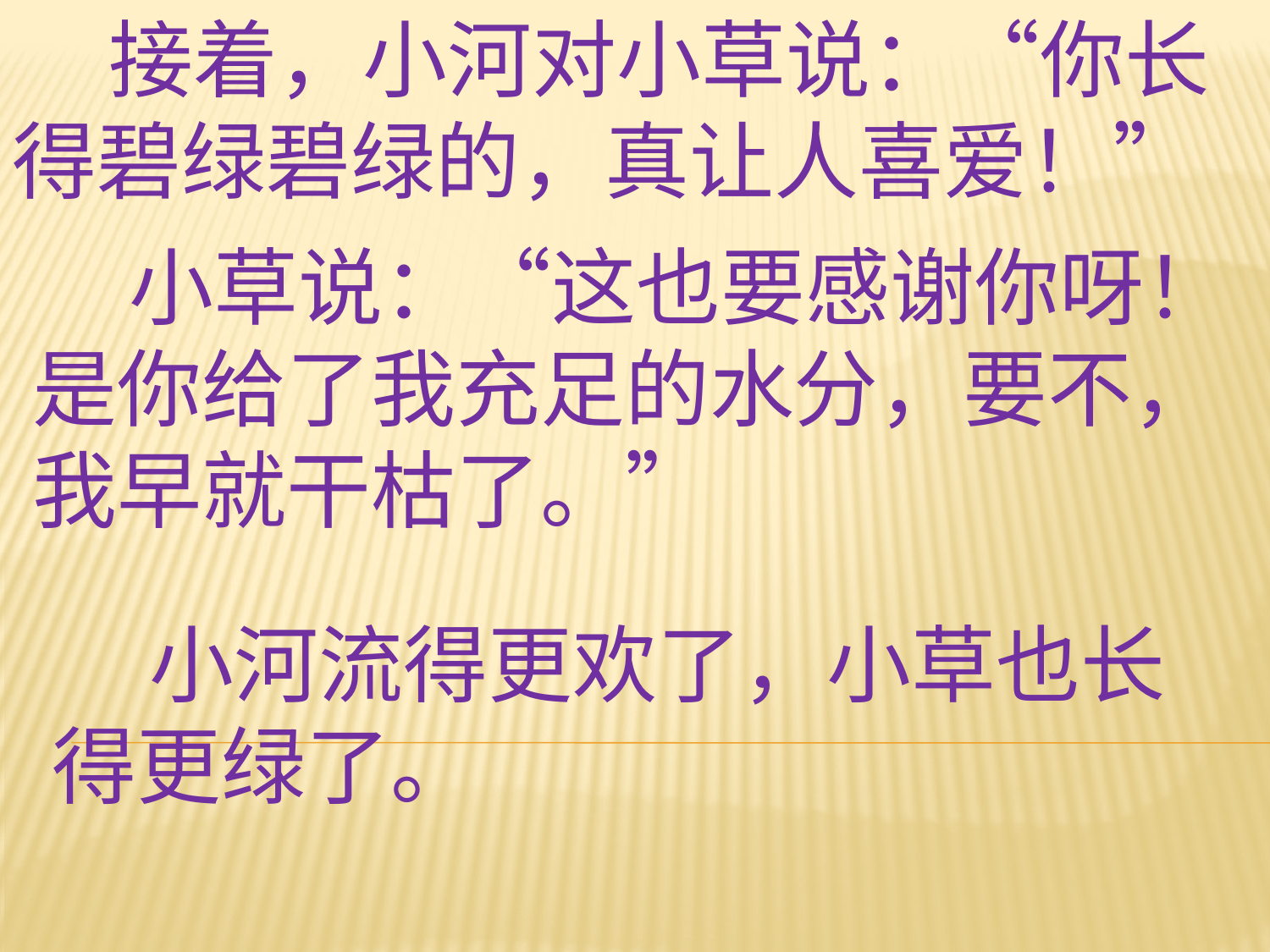

接着，小河对小草说：“你长得碧绿碧绿的，真让人喜爱！”
    小草说：“这也要感谢你呀！是你给了我充足的水分，要不，我早就干枯了。”
    小河流得更欢了，小草也长得更绿了。